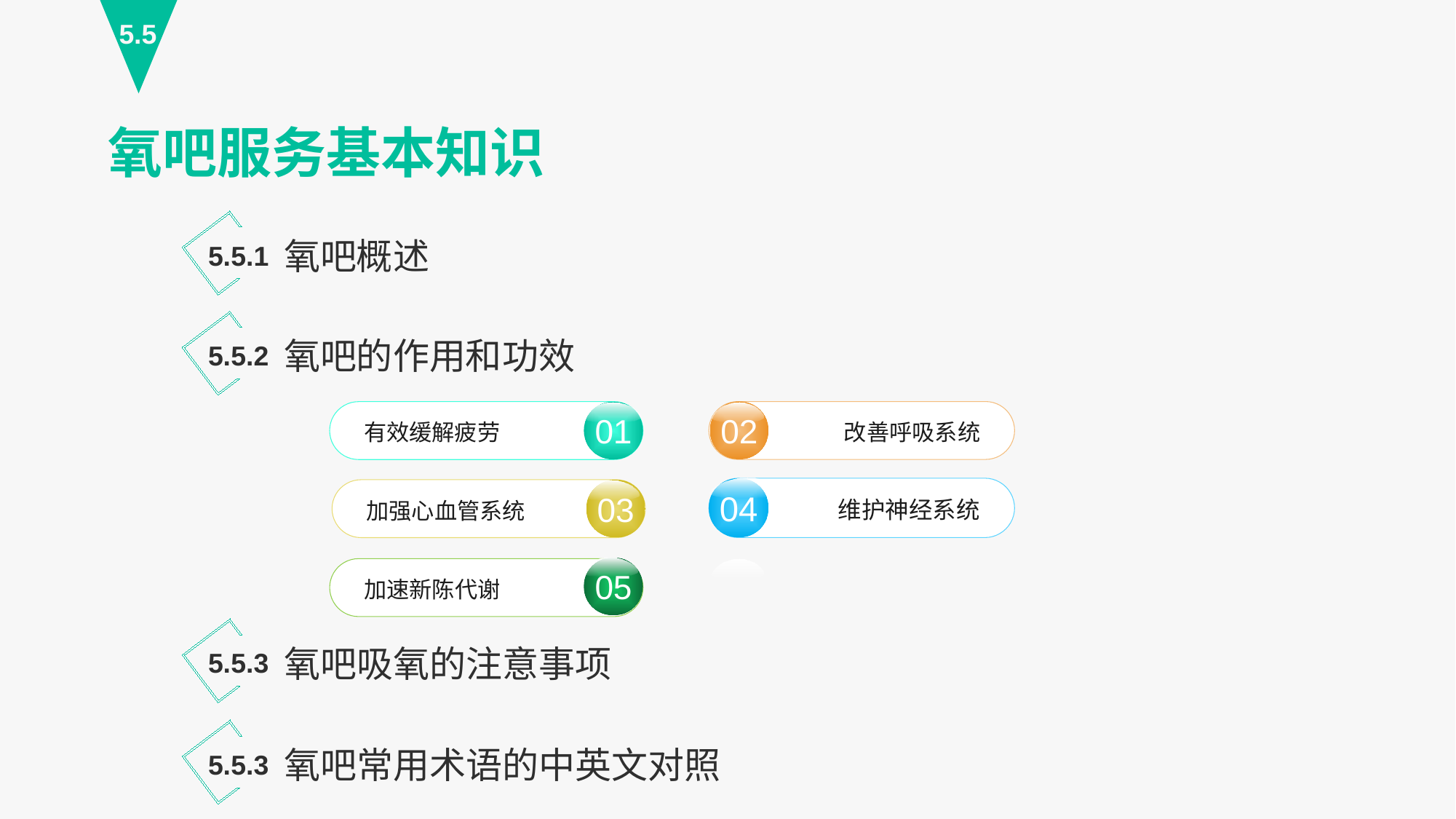

5.5
氧吧服务基本知识

氧吧概述
5.5.1

氧吧的作用和功效
5.5.2

02
改善呼吸系统

01
有效缓解疲劳

04
维护神经系统

03
加强心血管系统

05
加速新陈代谢

氧吧吸氧的注意事项
5.5.3

氧吧常用术语的中英文对照
5.5.3